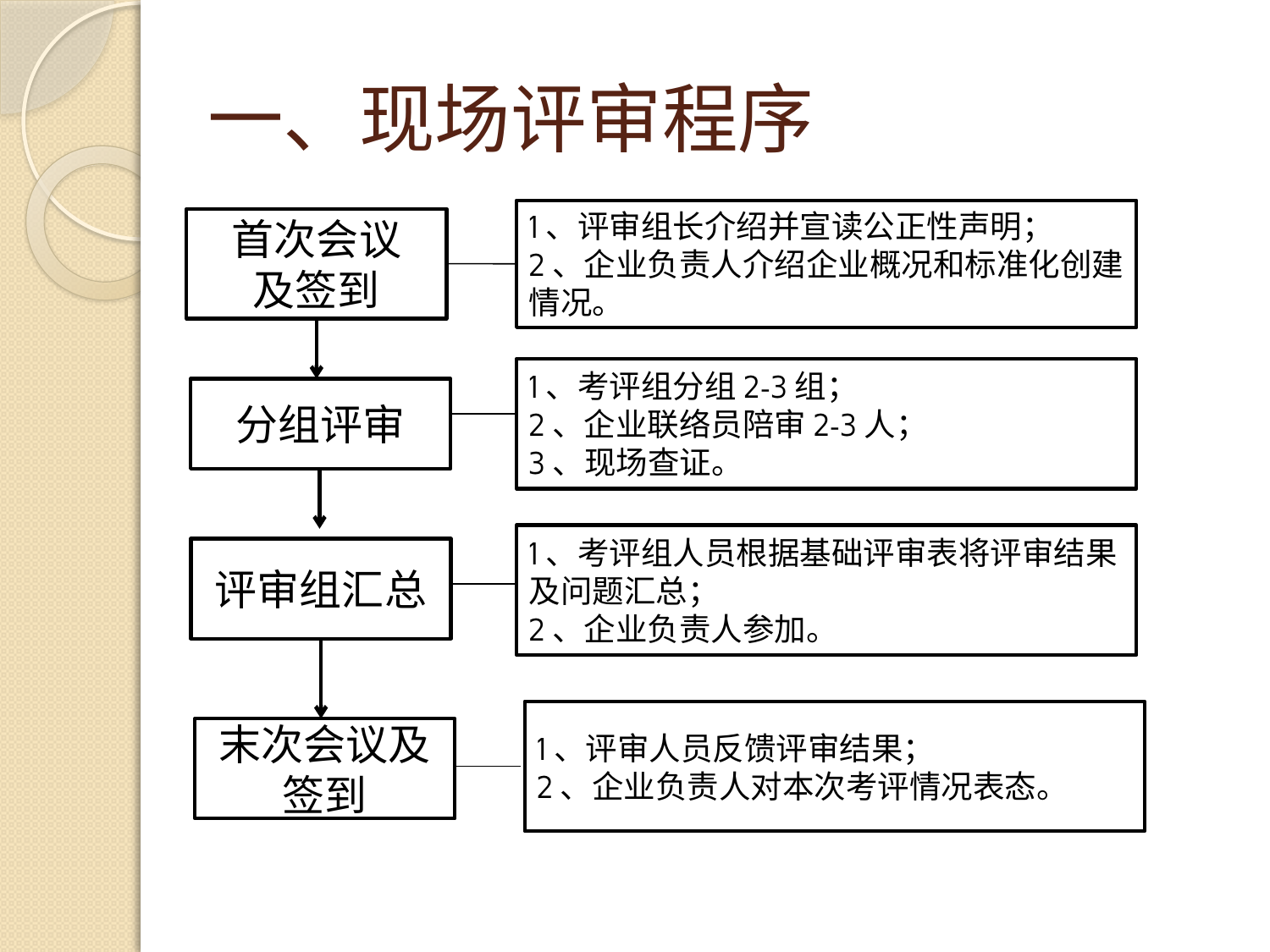

# 一、现场评审程序
1、评审组长介绍并宣读公正性声明；
2、企业负责人介绍企业概况和标准化创建情况。
首次会议
及签到
1、考评组分组2-3组；
2、企业联络员陪审2-3人；
3、现场查证。
分组评审
1、考评组人员根据基础评审表将评审结果及问题汇总；
2、企业负责人参加。
评审组汇总
1、评审人员反馈评审结果；
2、企业负责人对本次考评情况表态。
末次会议及签到